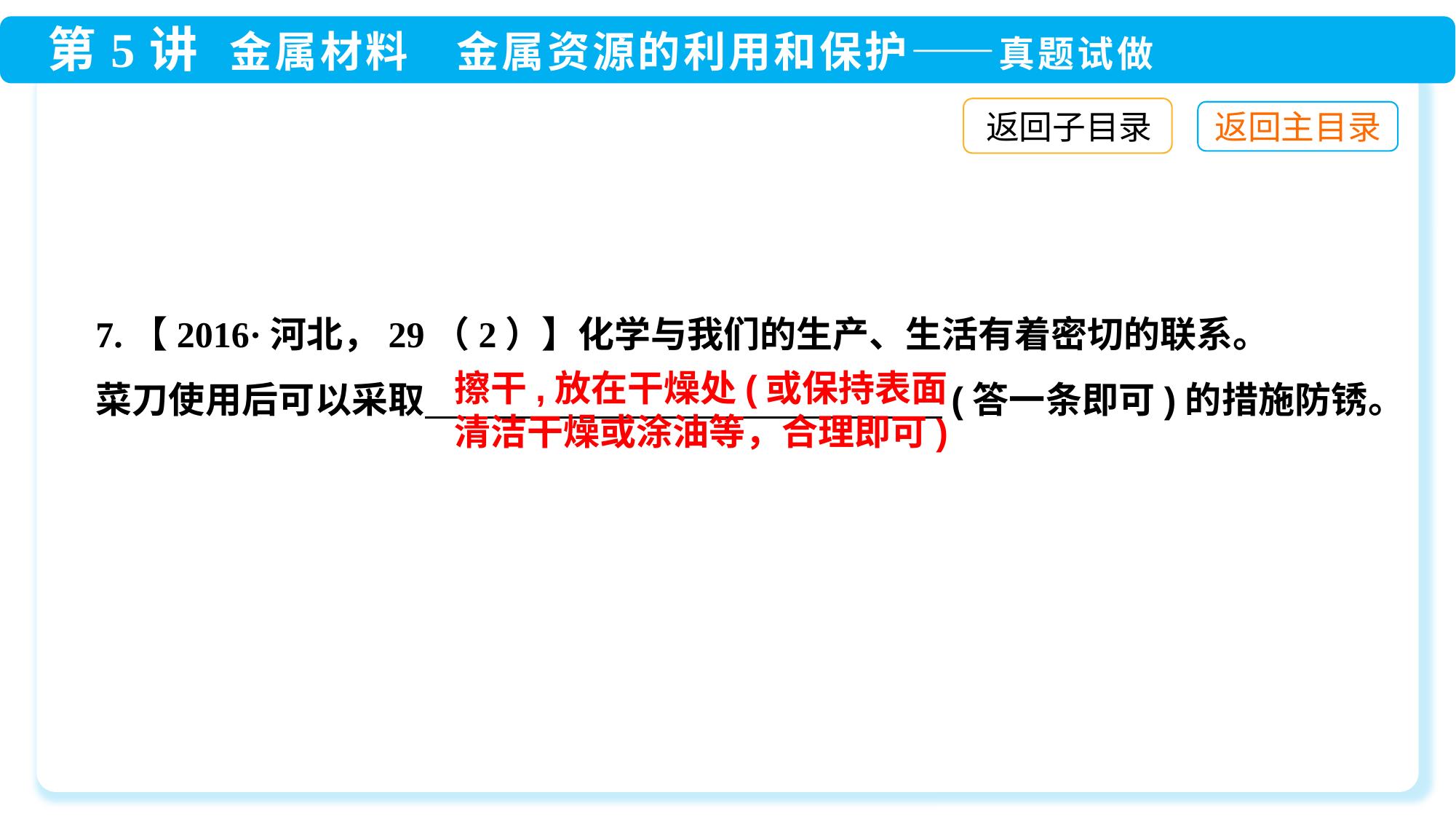

返回子目录

7.【2016·河北，29（2）】化学与我们的生产、生活有着密切的联系。
菜刀使用后可以采取　　　　　　　　　　　     　　(答一条即可)的措施防锈。
擦干,放在干燥处(或保持表面清洁干燥或涂油等，合理即可)